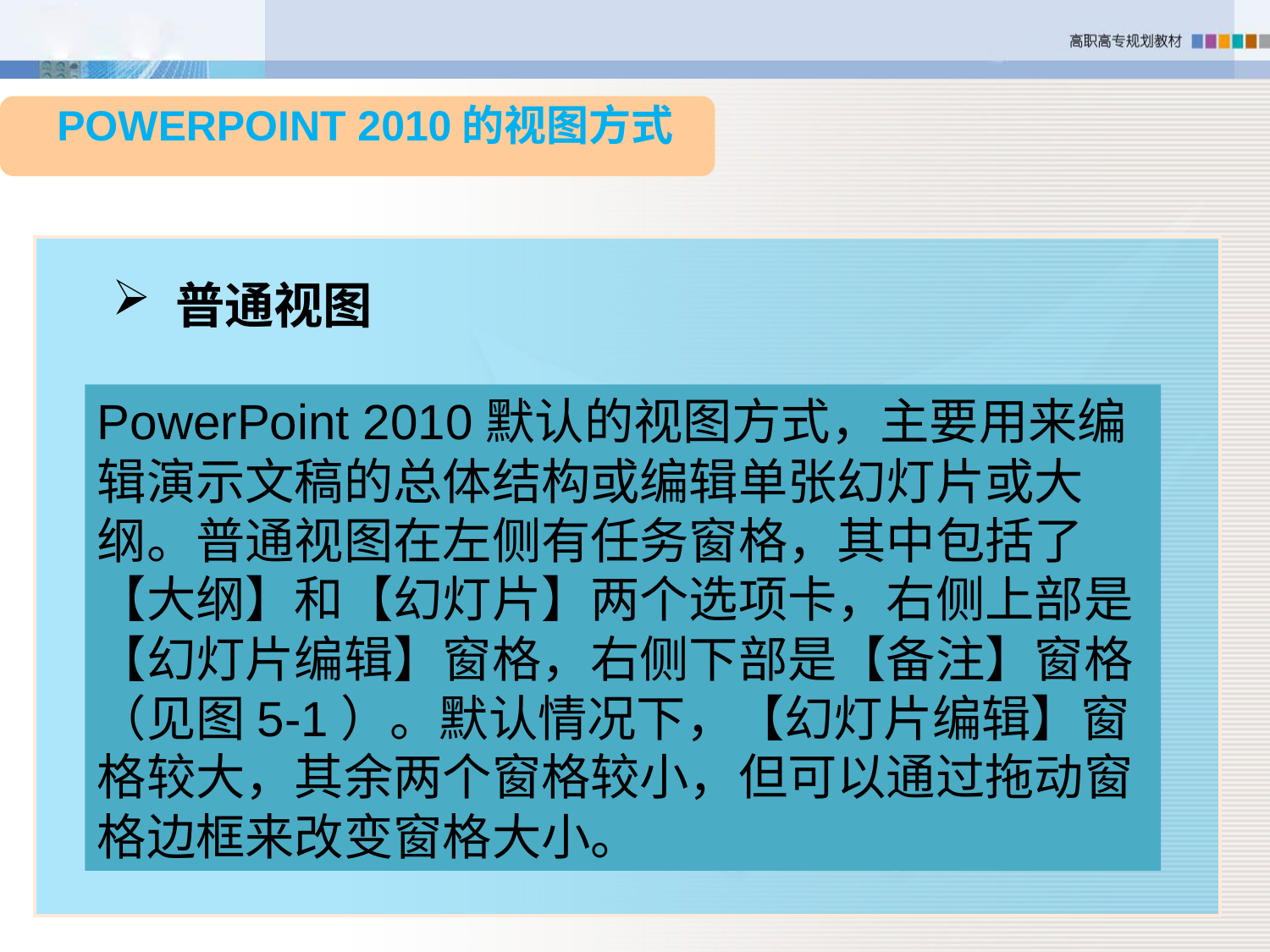

PowerPoint 2010的视图方式

普通视图
PowerPoint 2010默认的视图方式，主要用来编辑演示文稿的总体结构或编辑单张幻灯片或大纲。普通视图在左侧有任务窗格，其中包括了【大纲】和【幻灯片】两个选项卡，右侧上部是【幻灯片编辑】窗格，右侧下部是【备注】窗格（见图5-1）。默认情况下，【幻灯片编辑】窗格较大，其余两个窗格较小，但可以通过拖动窗格边框来改变窗格大小。